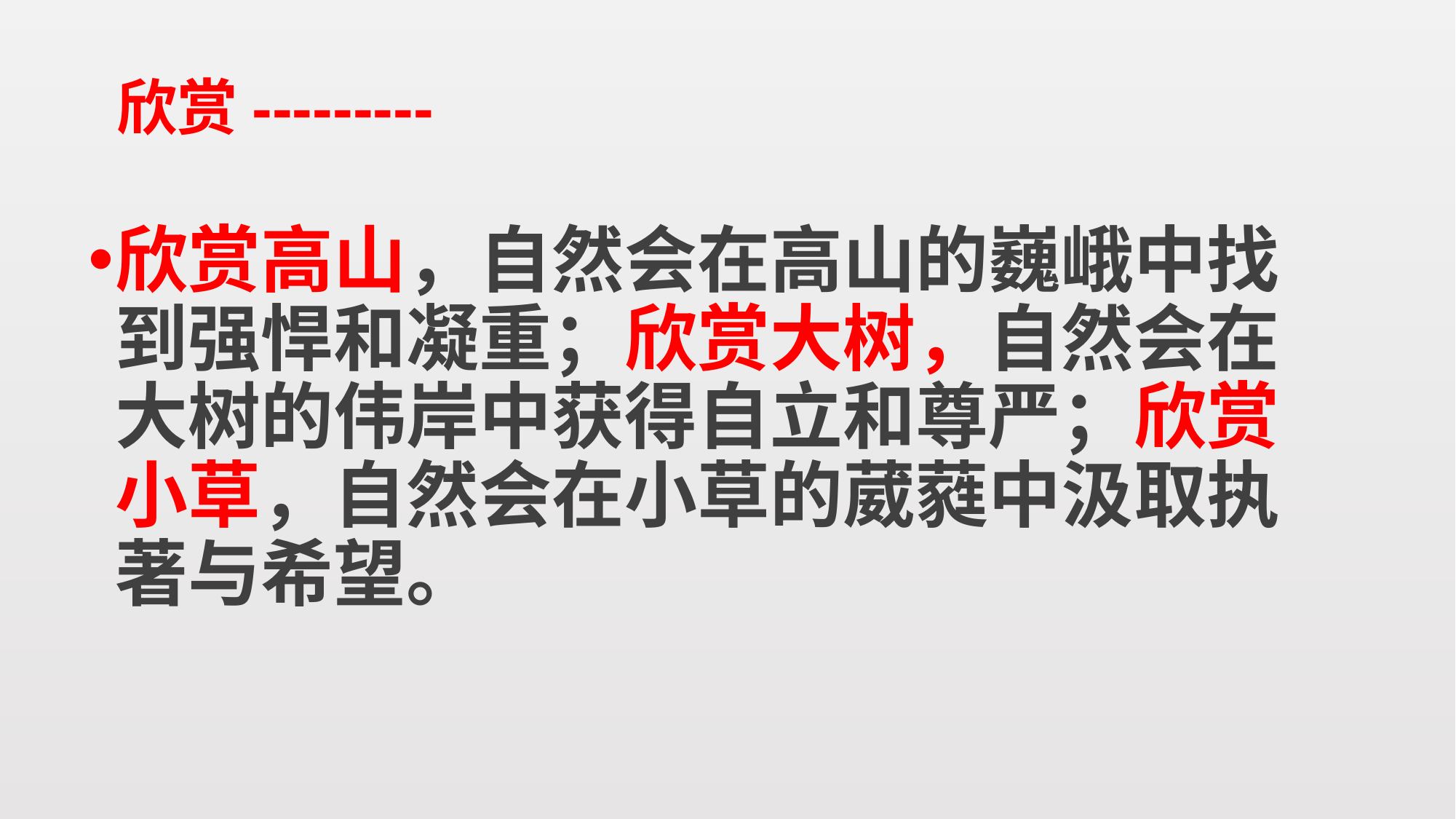

# 欣赏---------
欣赏高山，自然会在高山的巍峨中找到强悍和凝重；欣赏大树，自然会在大树的伟岸中获得自立和尊严；欣赏小草，自然会在小草的葳蕤中汲取执著与希望。